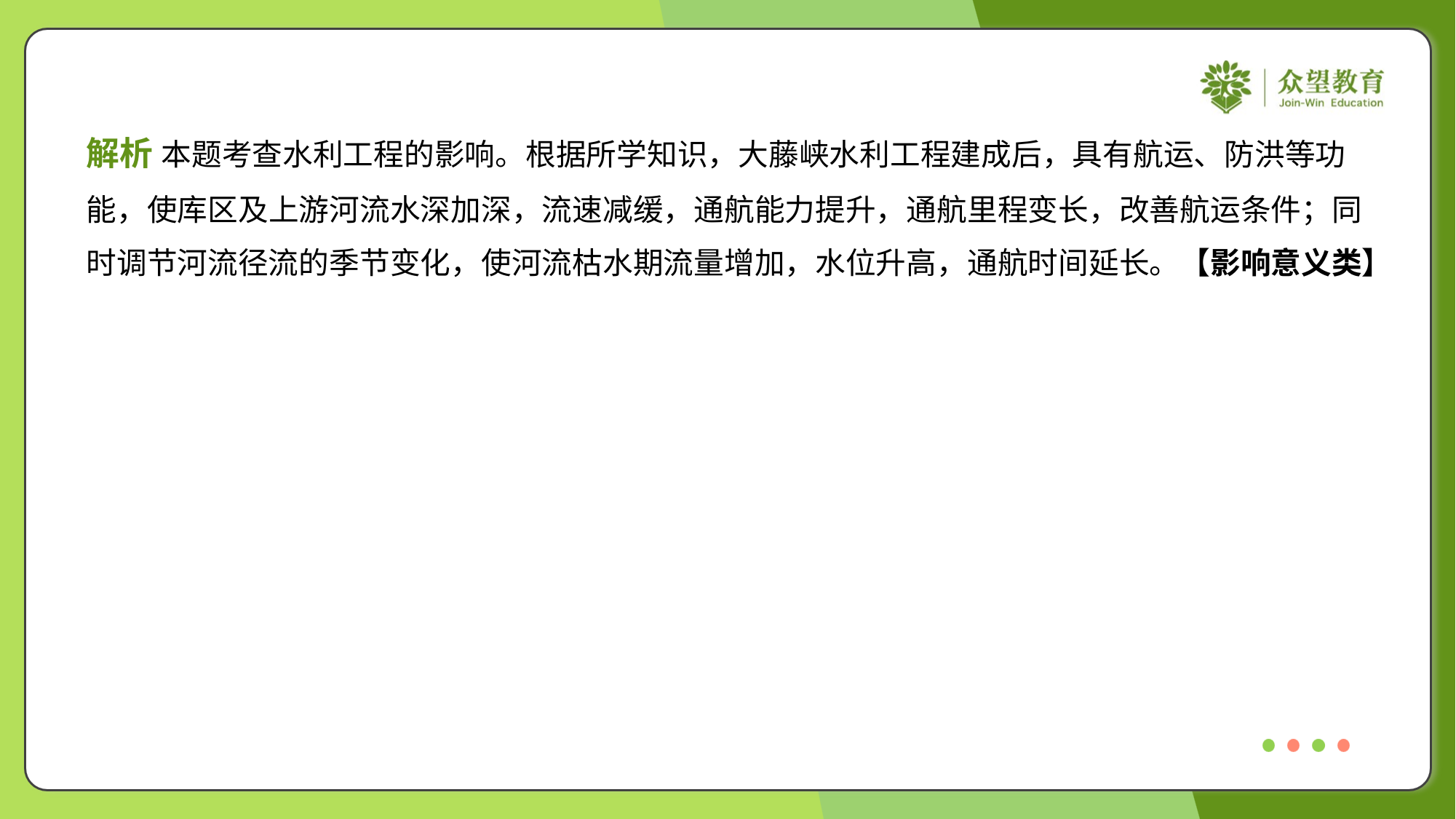

解析 本题考查水利工程的影响。根据所学知识，大藤峡水利工程建成后，具有航运、防洪等功
能，使库区及上游河流水深加深，流速减缓，通航能力提升，通航里程变长，改善航运条件；同
时调节河流径流的季节变化，使河流枯水期流量增加，水位升高，通航时间延长。【影响意义类】